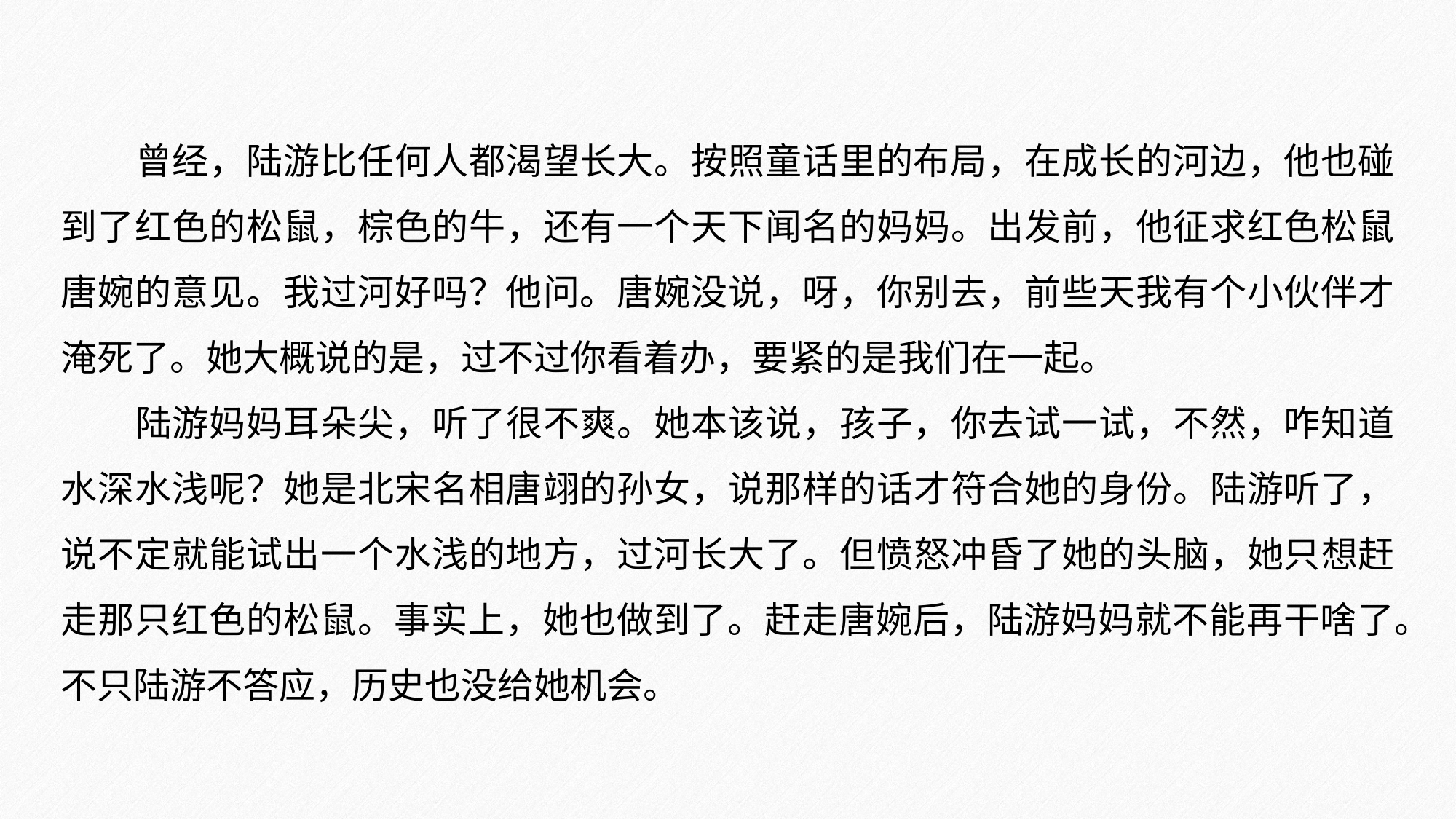

曾经，陆游比任何人都渴望长大。按照童话里的布局，在成长的河边，他也碰到了红色的松鼠，棕色的牛，还有一个天下闻名的妈妈。出发前，他征求红色松鼠唐婉的意见。我过河好吗？他问。唐婉没说，呀，你别去，前些天我有个小伙伴才淹死了。她大概说的是，过不过你看着办，要紧的是我们在一起。
陆游妈妈耳朵尖，听了很不爽。她本该说，孩子，你去试一试，不然，咋知道水深水浅呢？她是北宋名相唐翊的孙女，说那样的话才符合她的身份。陆游听了，说不定就能试出一个水浅的地方，过河长大了。但愤怒冲昏了她的头脑，她只想赶走那只红色的松鼠。事实上，她也做到了。赶走唐婉后，陆游妈妈就不能再干啥了。不只陆游不答应，历史也没给她机会。